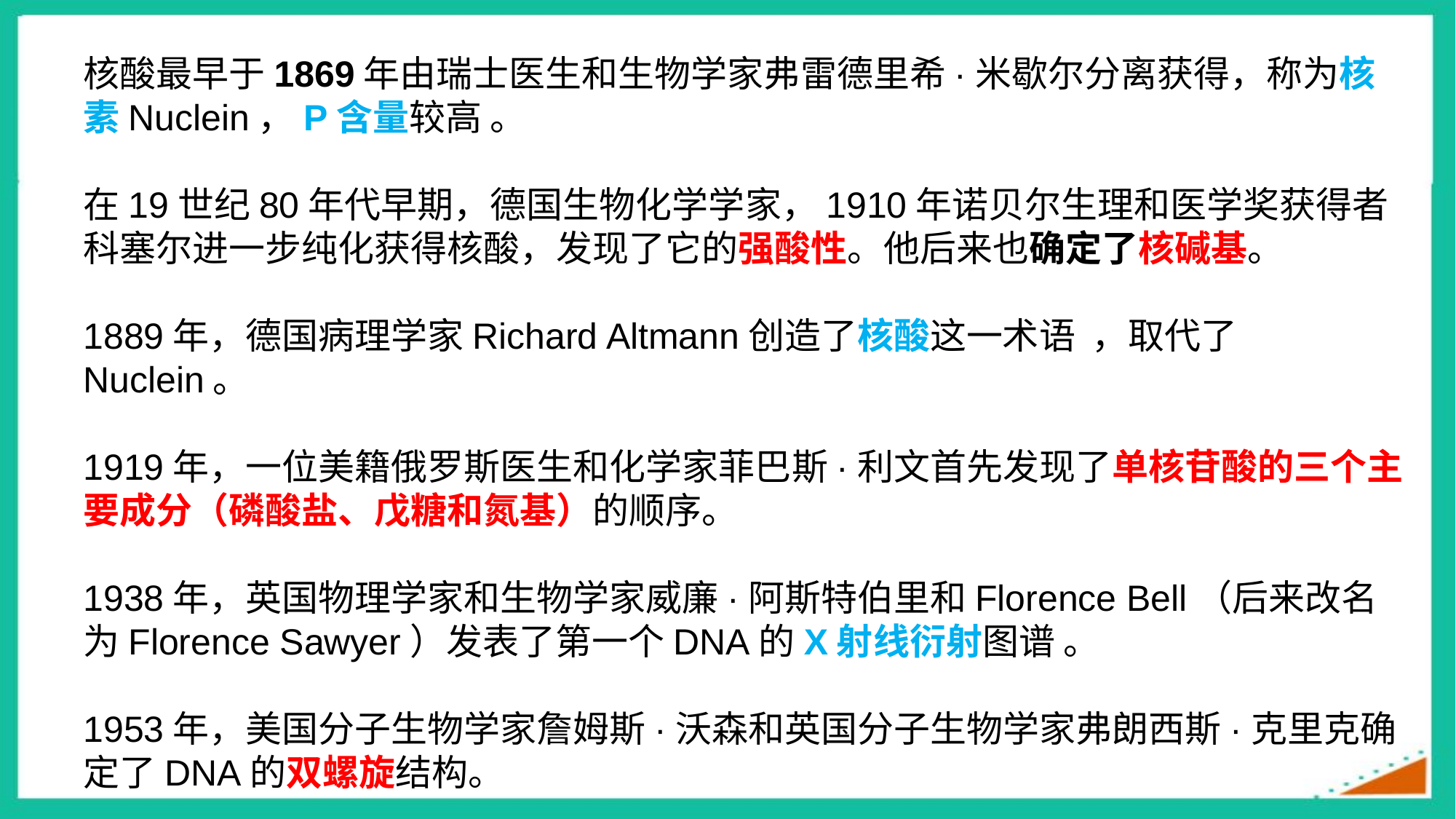

核酸最早于1869年由瑞士医生和生物学家弗雷德里希·米歇尔分离获得，称为核素Nuclein，P含量较高 。

在19世纪80年代早期，德国生物化学学家，1910年诺贝尔生理和医学奖获得者科塞尔进一步纯化获得核酸，发现了它的强酸性。他后来也确定了核碱基。

1889年，德国病理学家Richard Altmann创造了核酸这一术语  ，取代了Nuclein。

1919年，一位美籍俄罗斯医生和化学家菲巴斯·利文首先发现了单核苷酸的三个主要成分（磷酸盐、戊糖和氮基）的顺序。

1938年，英国物理学家和生物学家威廉·阿斯特伯里和Florence Bell（后来改名为Florence Sawyer）发表了第一个DNA的X射线衍射图谱 。

1953年，美国分子生物学家詹姆斯·沃森和英国分子生物学家弗朗西斯·克里克确定了DNA的双螺旋结构。